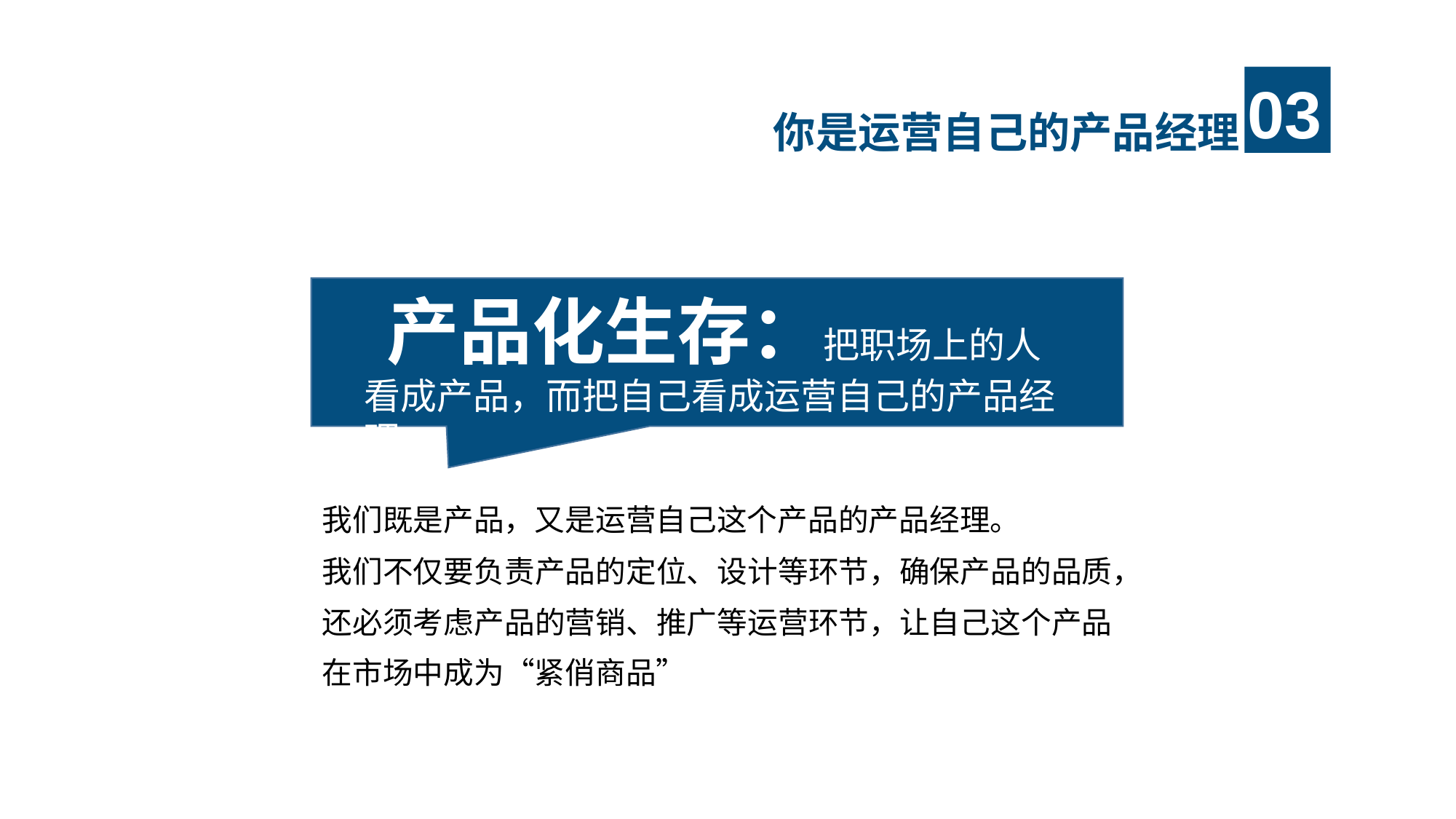

你是运营自己的产品经理

 产品化生存：把职场上的人看成产品，而把自己看成运营自己的产品经理。
我们既是产品，又是运营自己这个产品的产品经理。
我们不仅要负责产品的定位、设计等环节，确保产品的品质，还必须考虑产品的营销、推广等运营环节，让自己这个产品在市场中成为“紧俏商品”